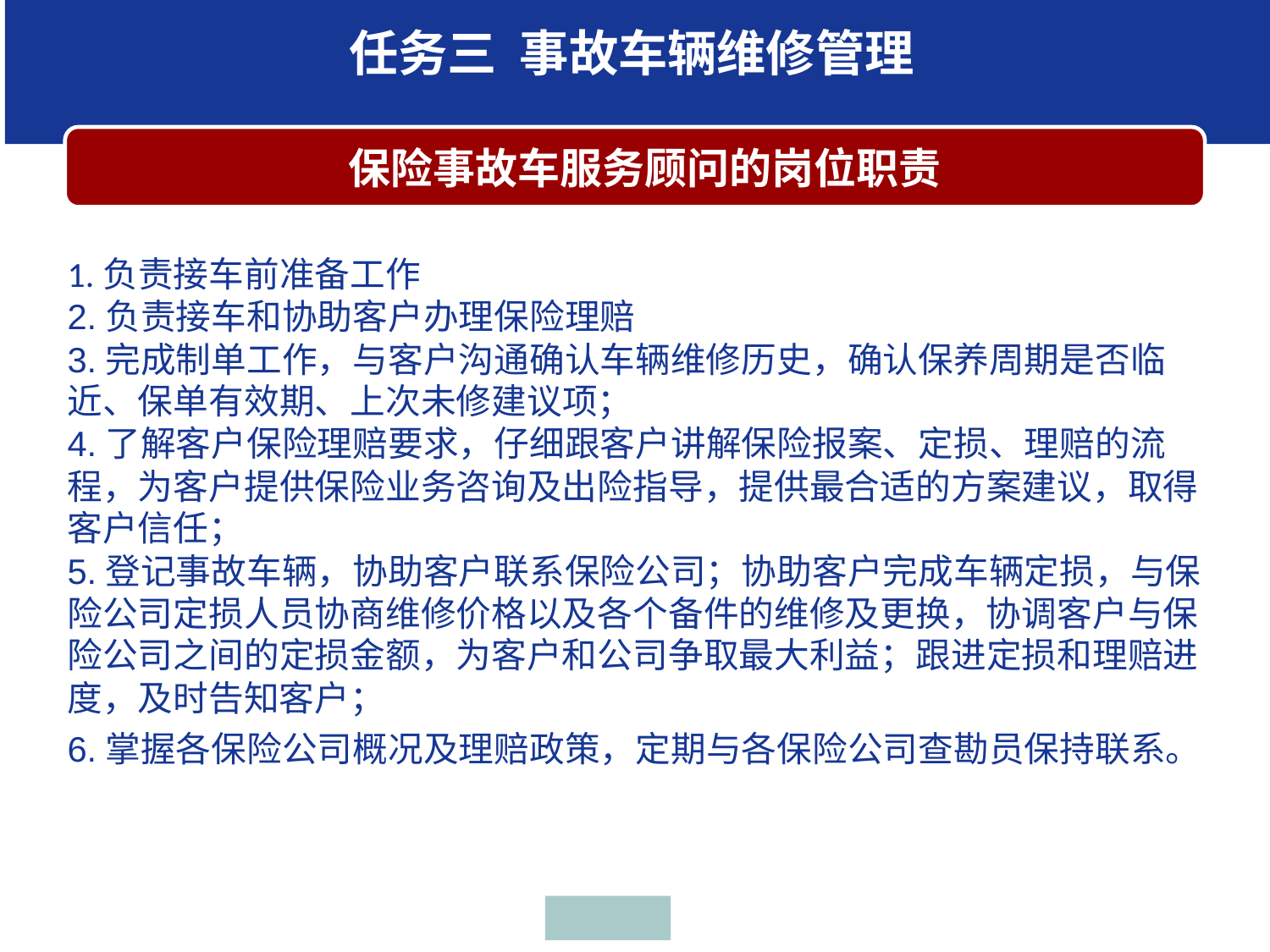

任务三  事故车辆维修管理
 保险事故车服务顾问的岗位职责
1.负责接车前准备工作2.负责接车和协助客户办理保险理赔3.完成制单工作，与客户沟通确认车辆维修历史，确认保养周期是否临近、保单有效期、上次未修建议项；4.了解客户保险理赔要求，仔细跟客户讲解保险报案、定损、理赔的流程，为客户提供保险业务咨询及出险指导，提供最合适的方案建议，取得客户信任；5.登记事故车辆，协助客户联系保险公司；协助客户完成车辆定损，与保险公司定损人员协商维修价格以及各个备件的维修及更换，协调客户与保险公司之间的定损金额，为客户和公司争取最大利益；跟进定损和理赔进度，及时告知客户；6.掌握各保险公司概况及理赔政策，定期与各保险公司查勘员保持联系。
20